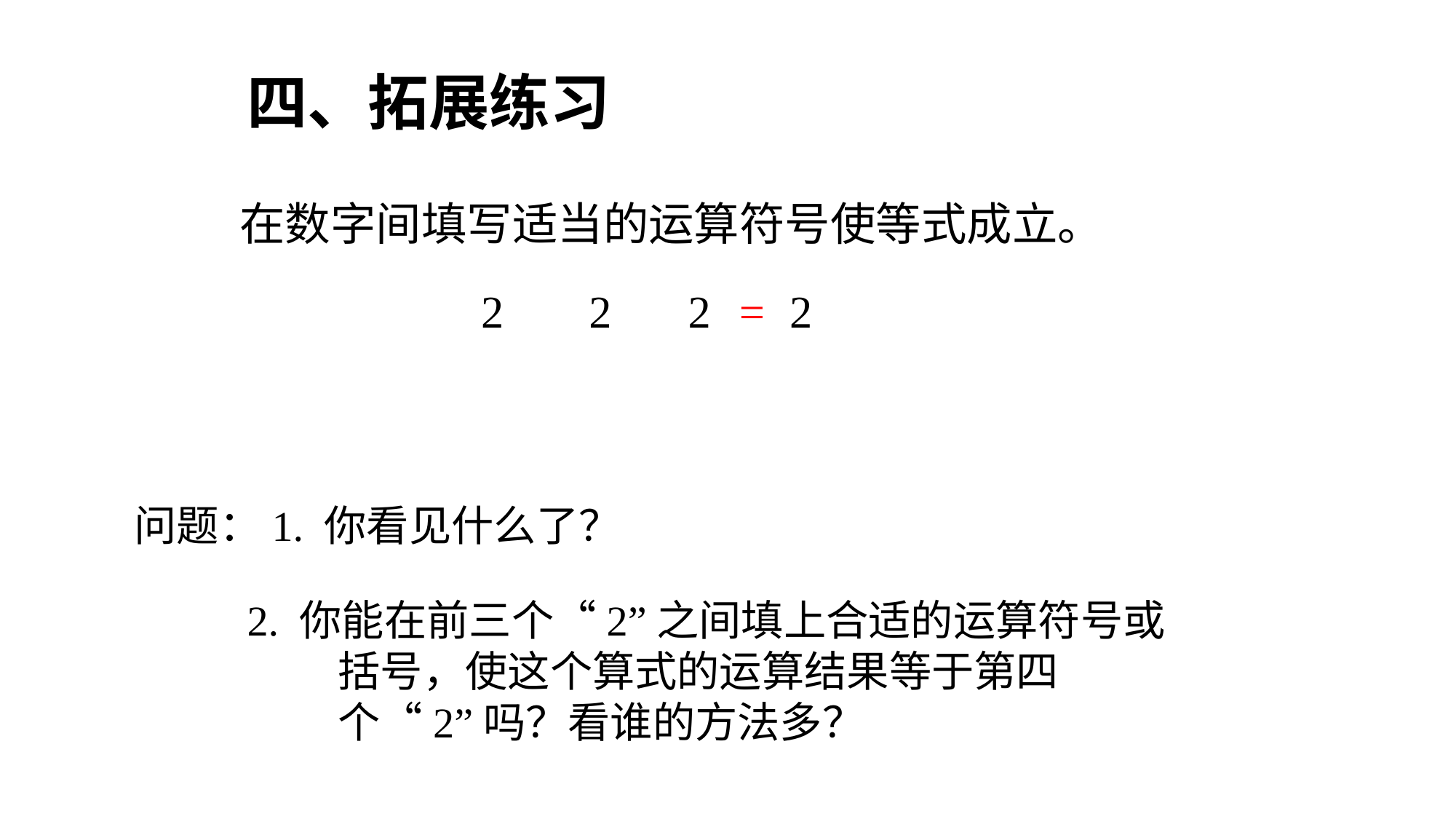

四、拓展练习
在数字间填写适当的运算符号使等式成立。
2
2
2
=
2
问题：1. 你看见什么了？
2. 你能在前三个“2”之间填上合适的运算符号或括号，使这个算式的运算结果等于第四个“2”吗？看谁的方法多？